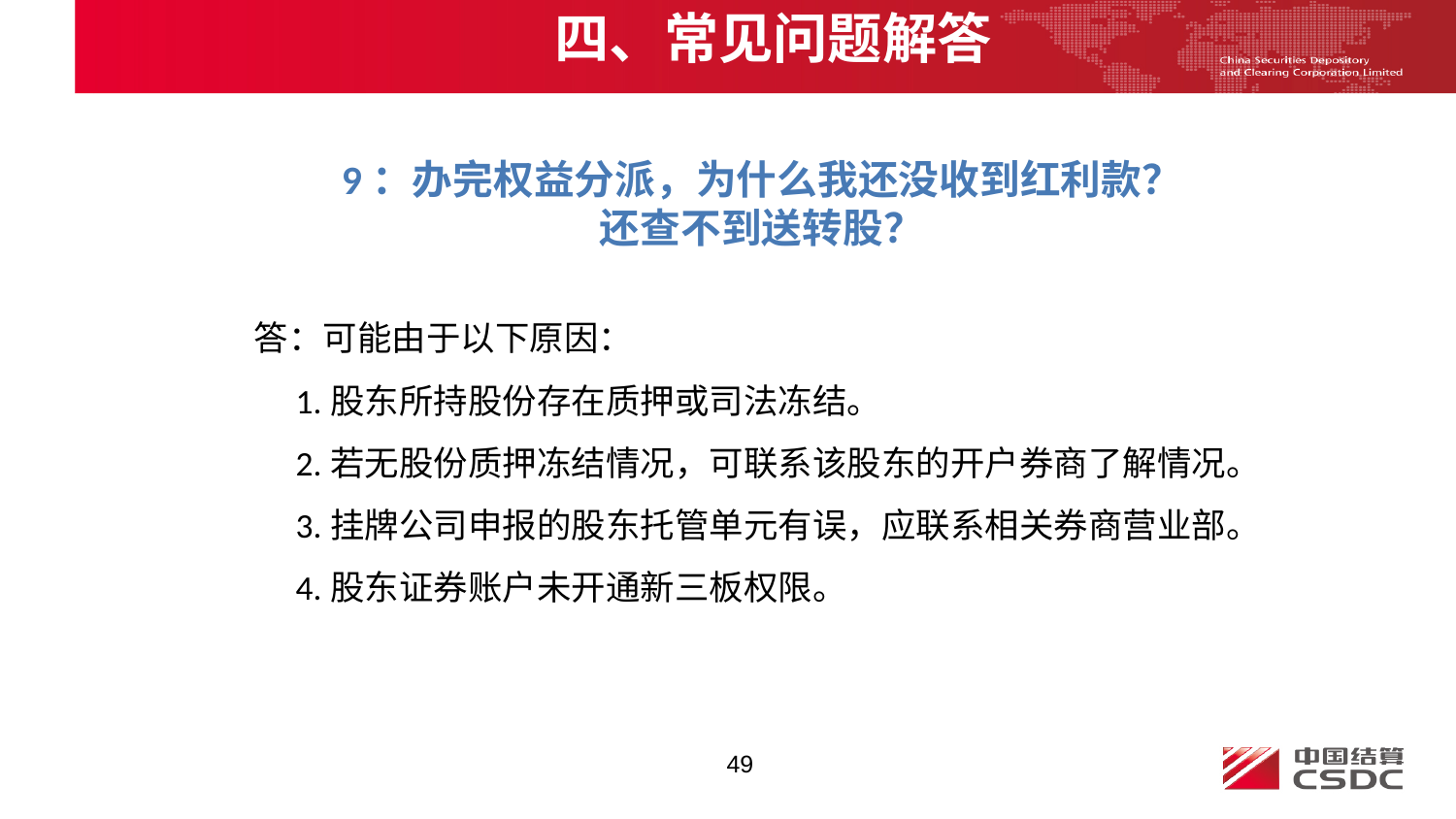

四、常见问题解答
9：办完权益分派，为什么我还没收到红利款？
还查不到送转股？
 答：可能由于以下原因：
1.股东所持股份存在质押或司法冻结。
2.若无股份质押冻结情况，可联系该股东的开户券商了解情况。
3.挂牌公司申报的股东托管单元有误，应联系相关券商营业部。
4.股东证券账户未开通新三板权限。

49